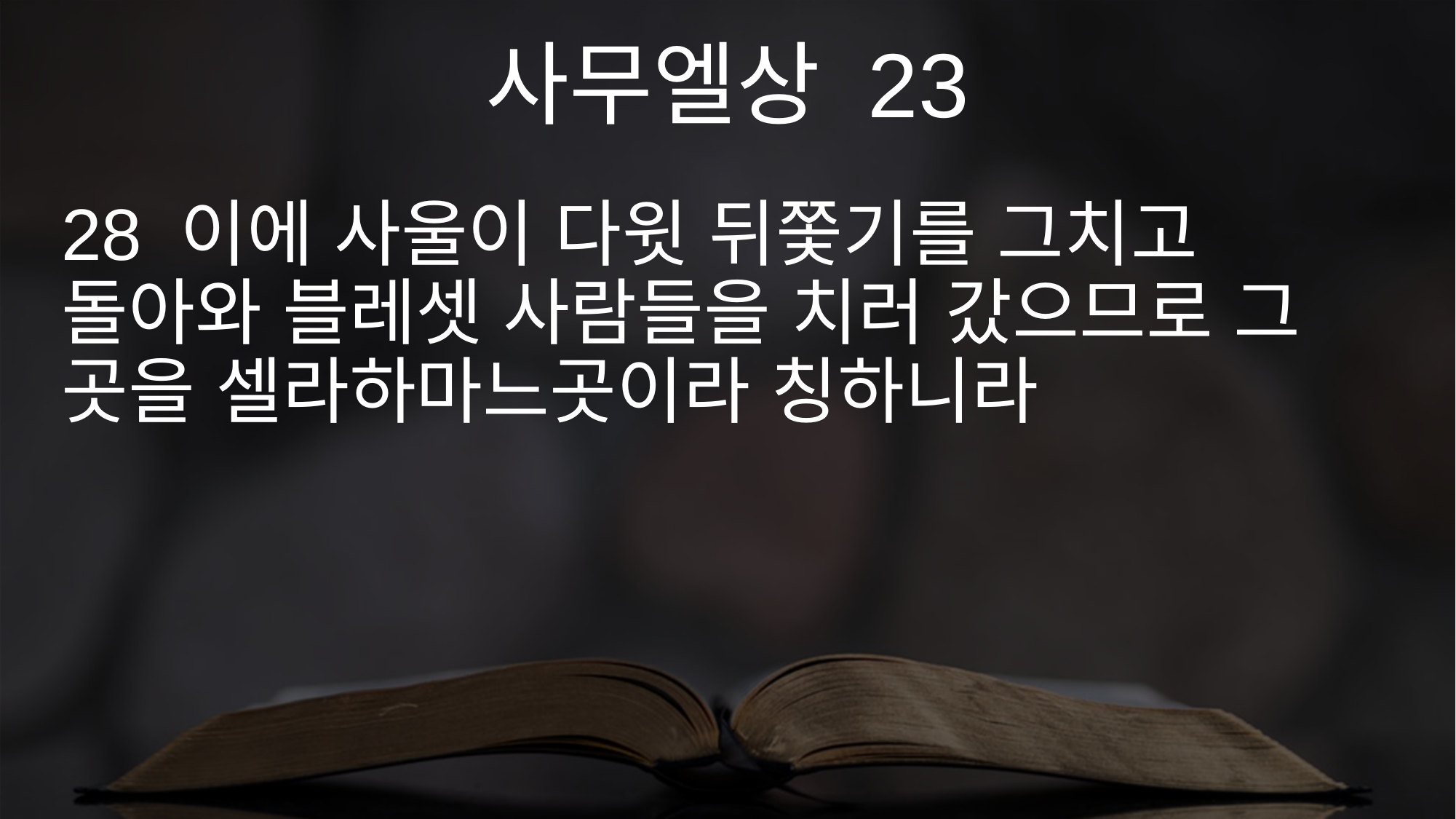

사무엘상 23
28 이에 사울이 다윗 뒤쫓기를 그치고 돌아와 블레셋 사람들을 치러 갔으므로 그 곳을 셀라하마느곳이라 칭하니라